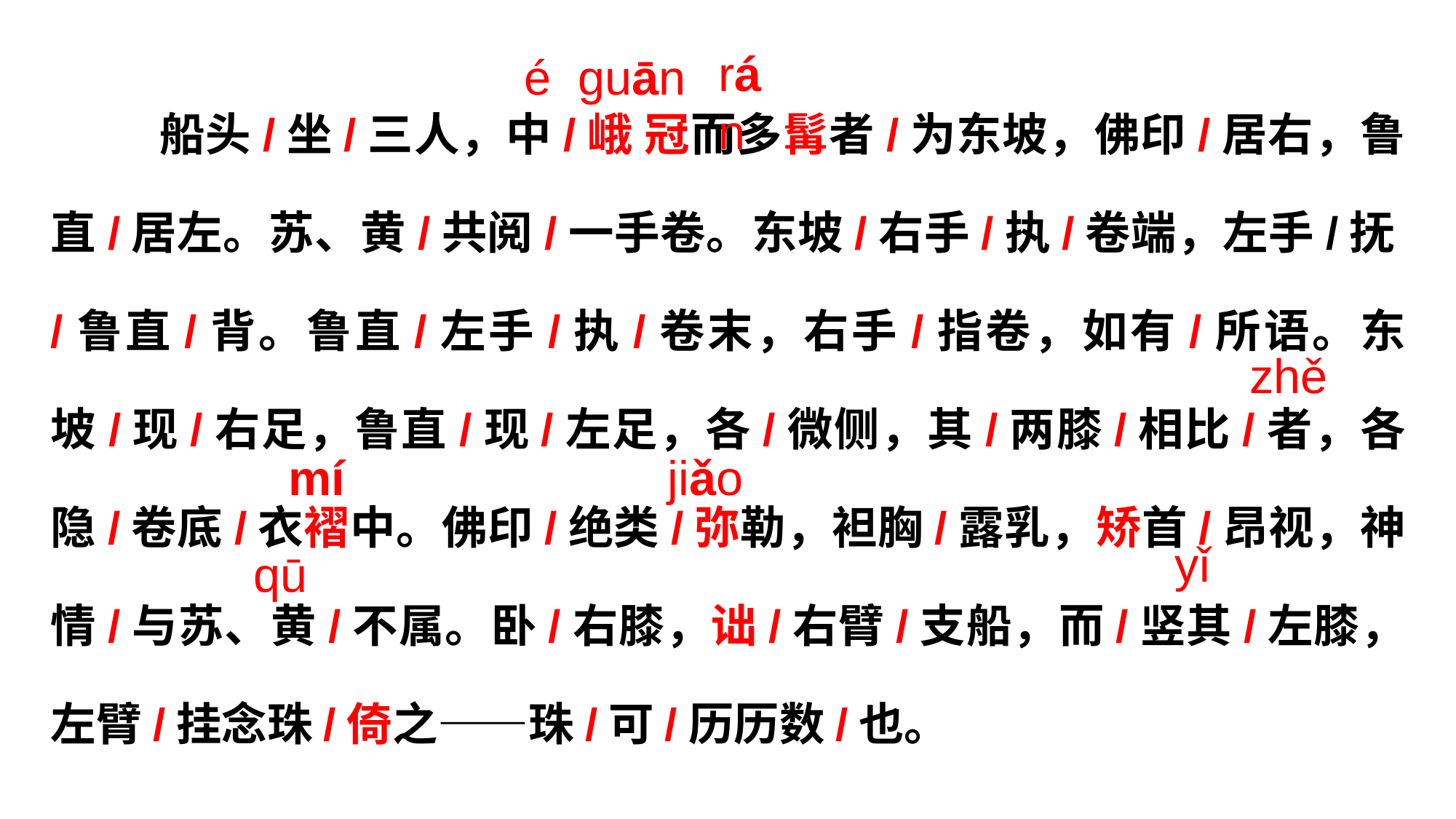

é  guān
rán
 船头/坐/三人，中/峨 冠而多髯者/为东坡，佛印/居右，鲁直/居左。苏、黄/共阅/一手卷。东坡/右手/执/卷端，左手/抚/鲁直/背。鲁直/左手/执/卷末，右手/指卷，如有/所语。东坡/现/右足，鲁直/现/左足，各/微侧，其/两膝/相比/者，各隐/卷底/衣褶中。佛印/绝类/弥勒，袒胸/露乳，矫首/昂视，神情/与苏、黄/不属。卧/右膝，诎/右臂/支船，而/竖其/左膝，左臂/挂念珠/倚之——珠/可/历历数/也。
zhě
mí
jiǎo
yǐ
qū